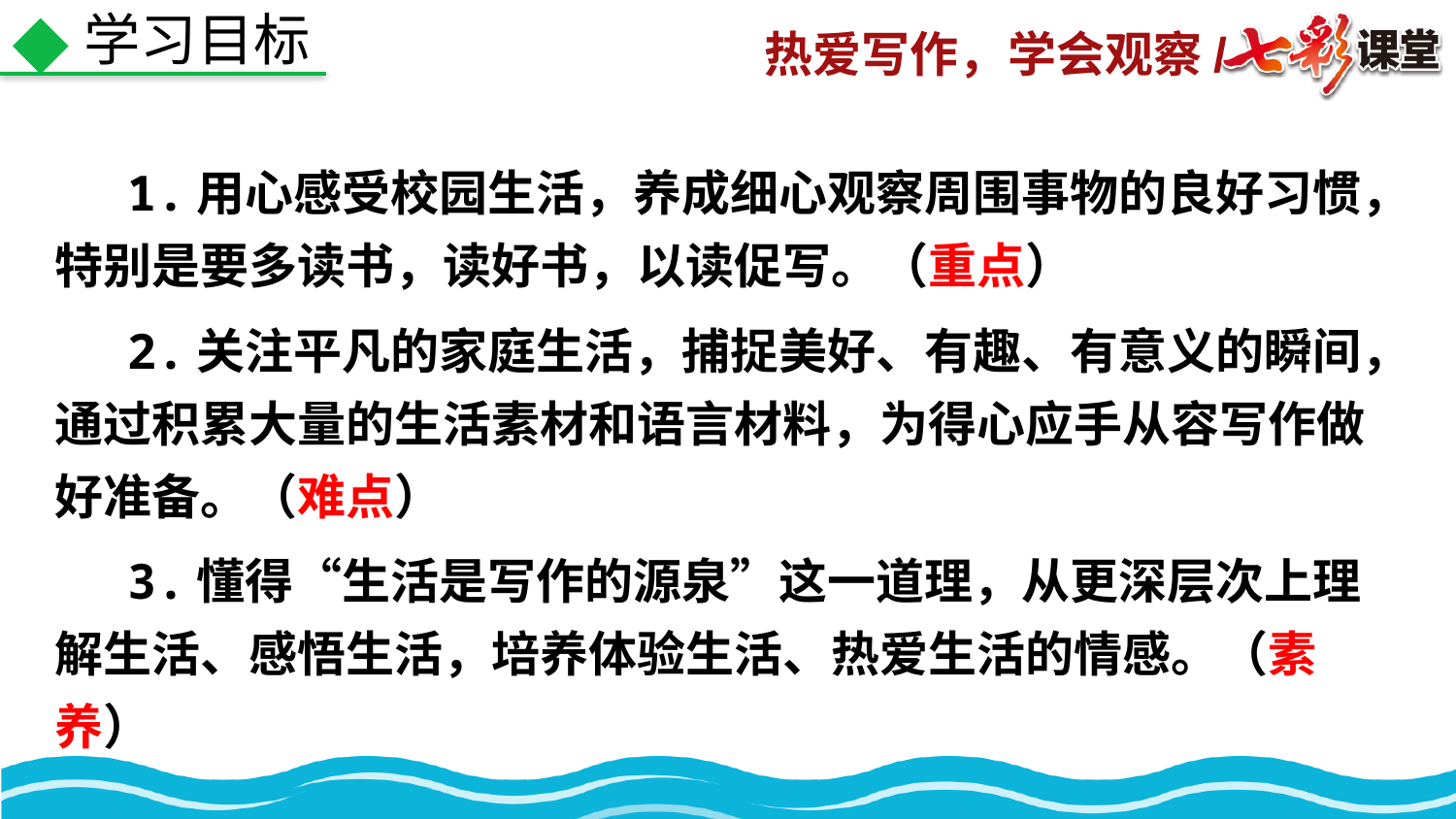

学习目标

1.用心感受校园生活，养成细心观察周围事物的良好习惯，特别是要多读书，读好书，以读促写。（重点）
2.关注平凡的家庭生活，捕捉美好、有趣、有意义的瞬间，通过积累大量的生活素材和语言材料，为得心应手从容写作做好准备。（难点）
3.懂得“生活是写作的源泉”这一道理，从更深层次上理解生活、感悟生活，培养体验生活、热爱生活的情感。（素养）